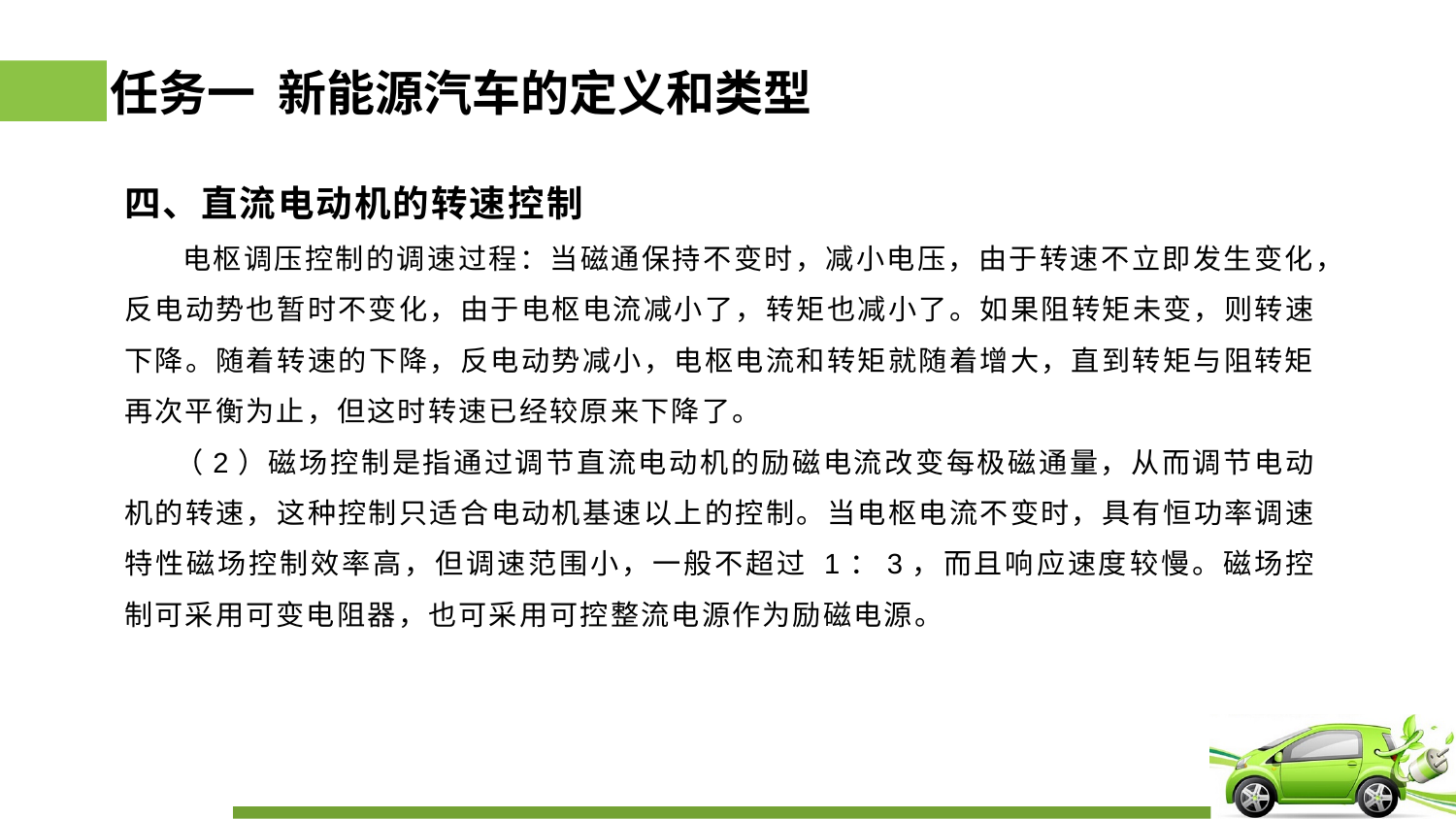

# 任务一  新能源汽车的定义和类型
四、直流电动机的转速控制
      电枢调压控制的调速过程：当磁通保持不变时，减小电压，由于转速不立即发生变化，反电动势也暂时不变化，由于电枢电流减小了，转矩也减小了。如果阻转矩未变，则转速下降。随着转速的下降，反电动势减小，电枢电流和转矩就随着增大，直到转矩与阻转矩再次平衡为止，但这时转速已经较原来下降了。
     （2）磁场控制是指通过调节直流电动机的励磁电流改变每极磁通量，从而调节电动机的转速，这种控制只适合电动机基速以上的控制。当电枢电流不变时，具有恒功率调速特性磁场控制效率高，但调速范围小，一般不超过 1：3，而且响应速度较慢。磁场控制可采用可变电阻器，也可采用可控整流电源作为励磁电源。